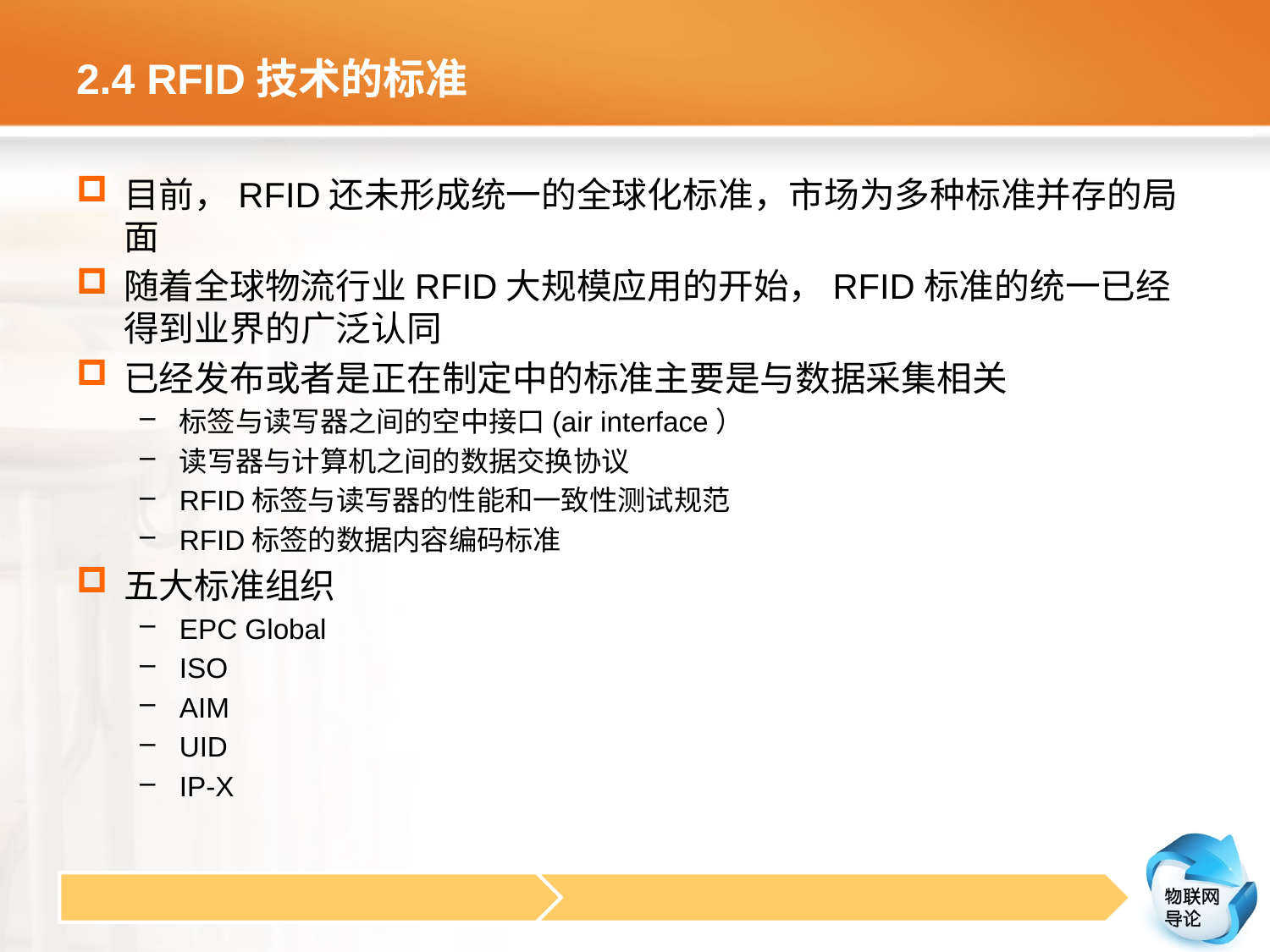

# 2.4 RFID技术的标准
目前，RFID还未形成统一的全球化标准，市场为多种标准并存的局面
随着全球物流行业RFID大规模应用的开始，RFID标准的统一已经得到业界的广泛认同
已经发布或者是正在制定中的标准主要是与数据采集相关
标签与读写器之间的空中接口(air interface）
读写器与计算机之间的数据交换协议
RFID标签与读写器的性能和一致性测试规范
RFID标签的数据内容编码标准
五大标准组织
EPC Global
ISO
AIM
UID
IP-X